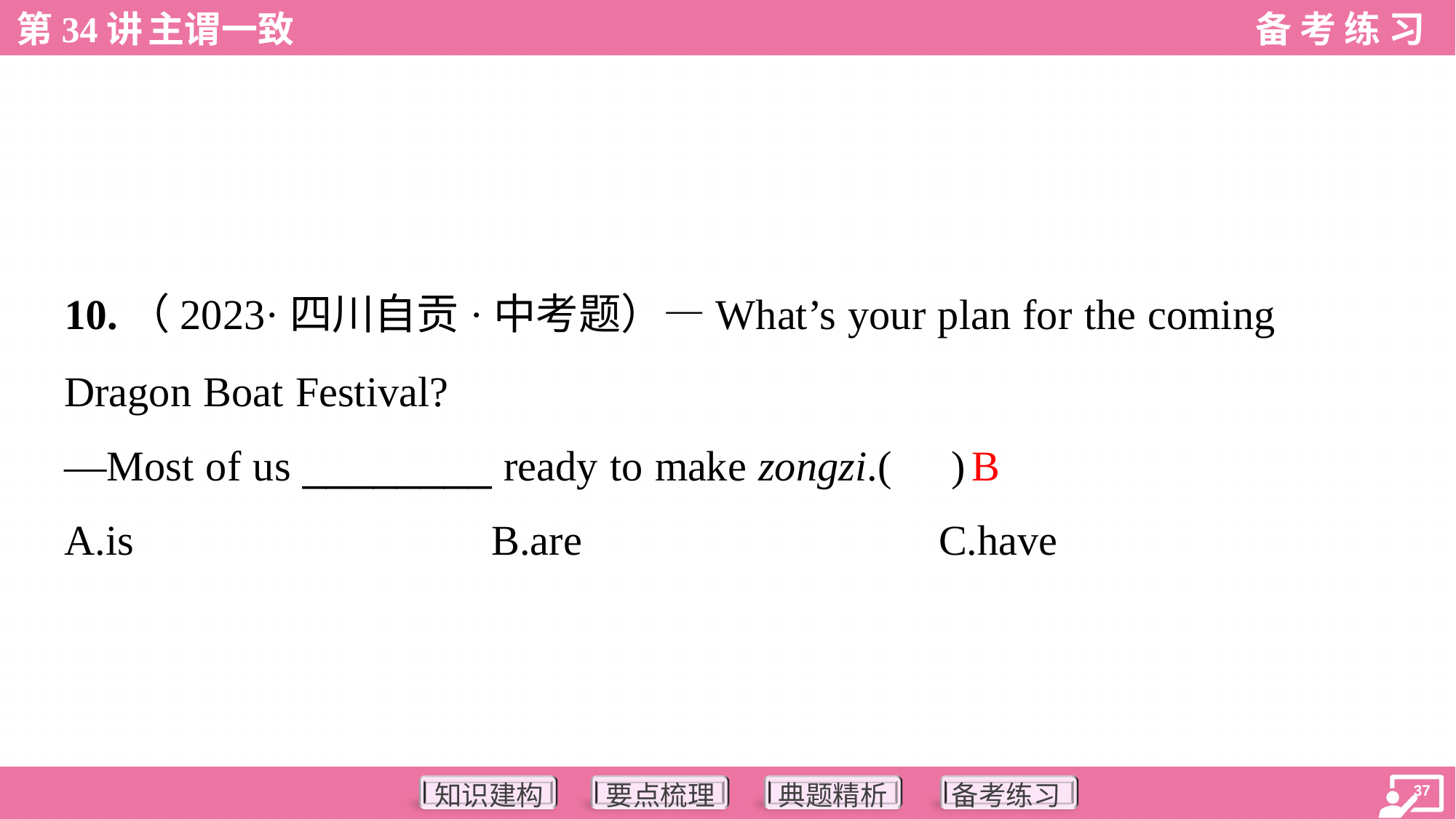

10.（2023·四川自贡·中考题）—What’s your plan for the coming
Dragon Boat Festival?
—Most of us ________ ready to make zongzi.(     )
B
A.is	B.are	C.have